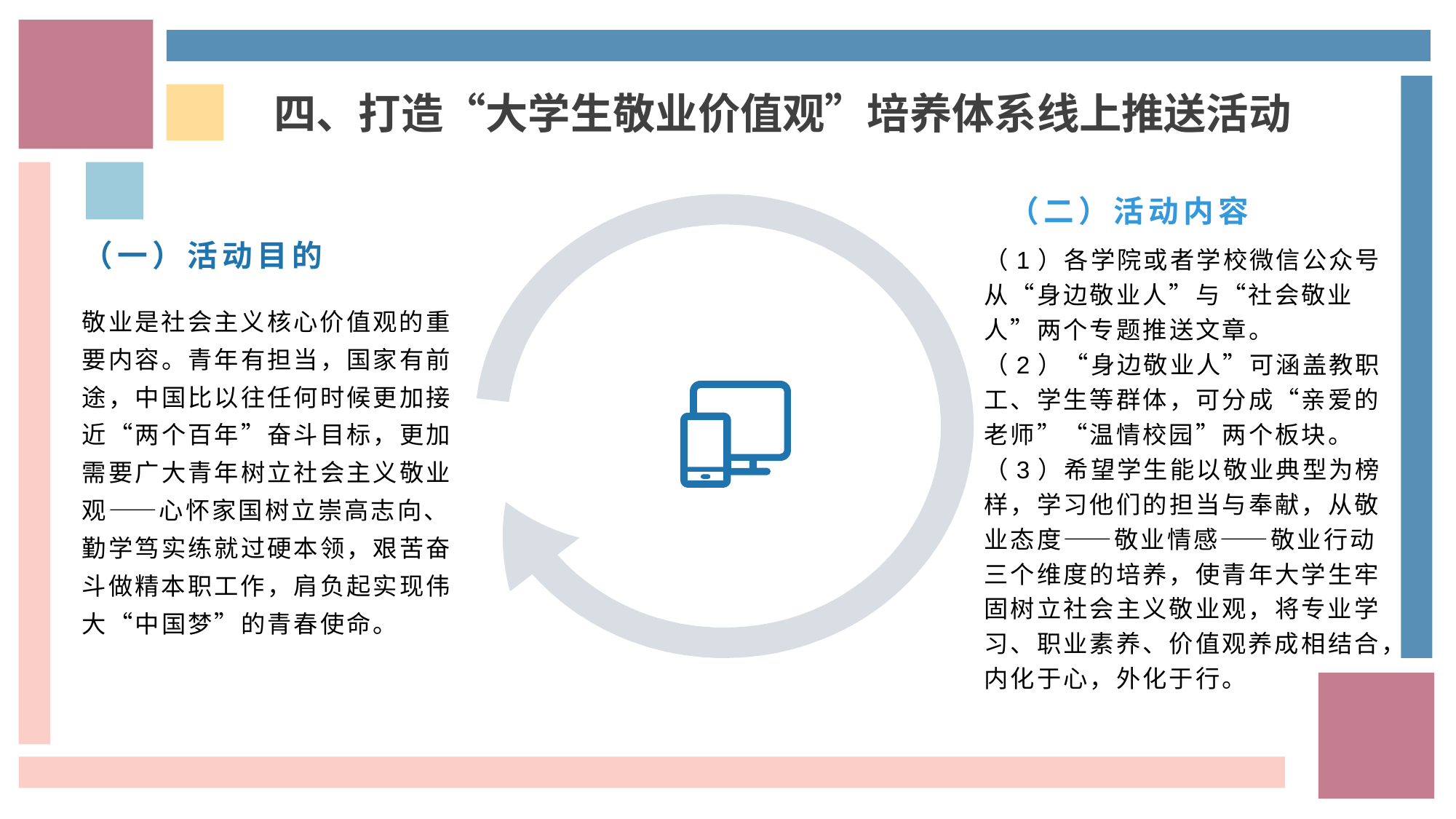

四、打造“大学生敬业价值观”培养体系线上推送活动

（二）活动内容

（一）活动目的
（1）各学院或者学校微信公众号从“身边敬业人”与“社会敬业人”两个专题推送文章。
（2）“身边敬业人”可涵盖教职工、学生等群体，可分成“亲爱的老师”“温情校园”两个板块。
（3）希望学生能以敬业典型为榜样，学习他们的担当与奉献，从敬业态度——敬业情感——敬业行动三个维度的培养，使青年大学生牢固树立社会主义敬业观，将专业学习、职业素养、价值观养成相结合，内化于心，外化于行。
敬业是社会主义核心价值观的重要内容。青年有担当，国家有前途，中国比以往任何时候更加接近“两个百年”奋斗目标，更加需要广大青年树立社会主义敬业观——心怀家国树立崇高志向、勤学笃实练就过硬本领，艰苦奋斗做精本职工作，肩负起实现伟
大“中国梦”的青春使命。